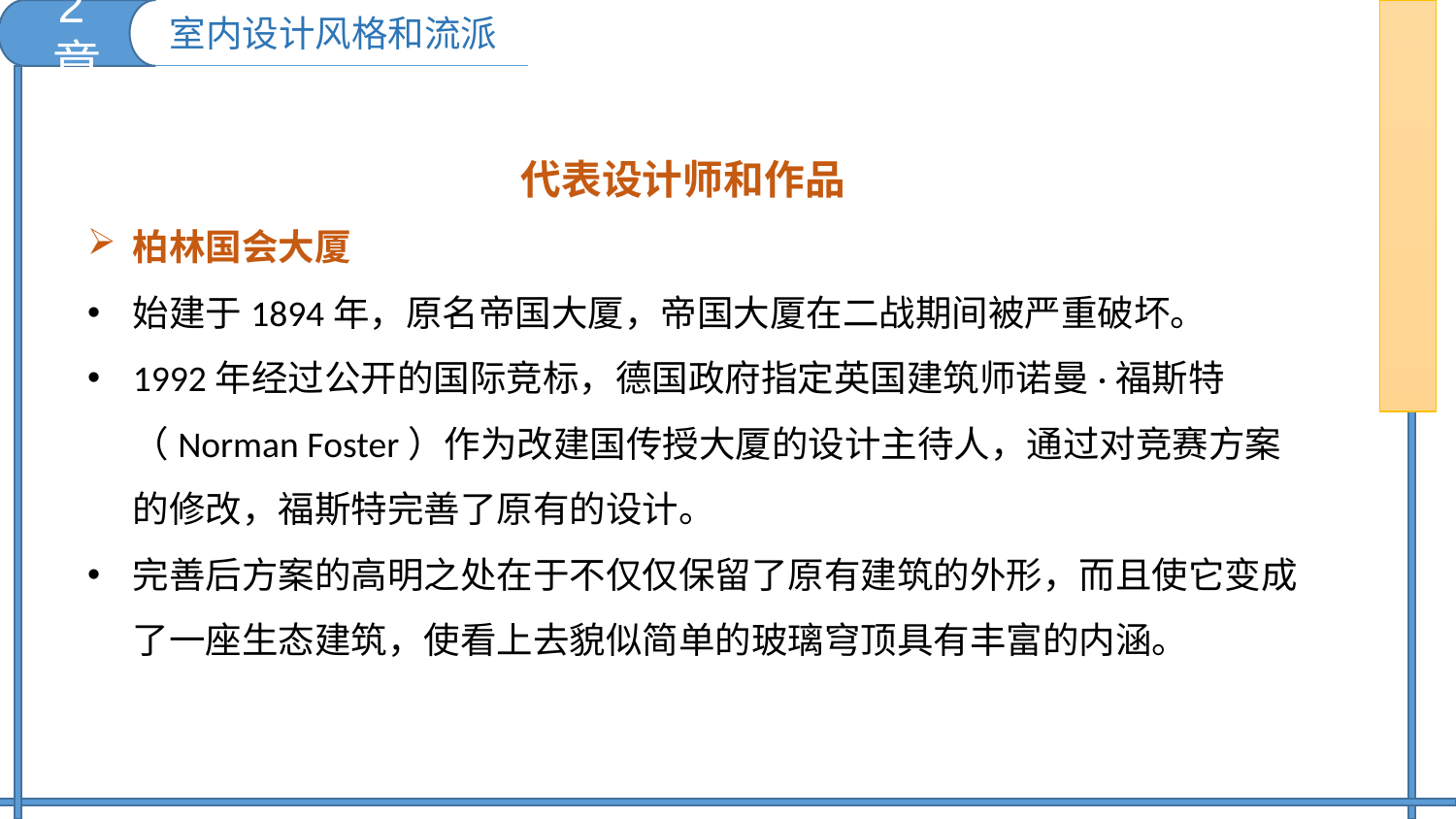

2章

室内设计风格和流派

代表设计师和作品
柏林国会大厦
始建于1894年，原名帝国大厦，帝国大厦在二战期间被严重破坏。
1992年经过公开的国际竞标，德国政府指定英国建筑师诺曼·福斯特（Norman Foster）作为改建国传授大厦的设计主待人，通过对竞赛方案的修改，福斯特完善了原有的设计。
完善后方案的高明之处在于不仅仅保留了原有建筑的外形，而且使它变成了一座生态建筑，使看上去貌似简单的玻璃穹顶具有丰富的内涵。